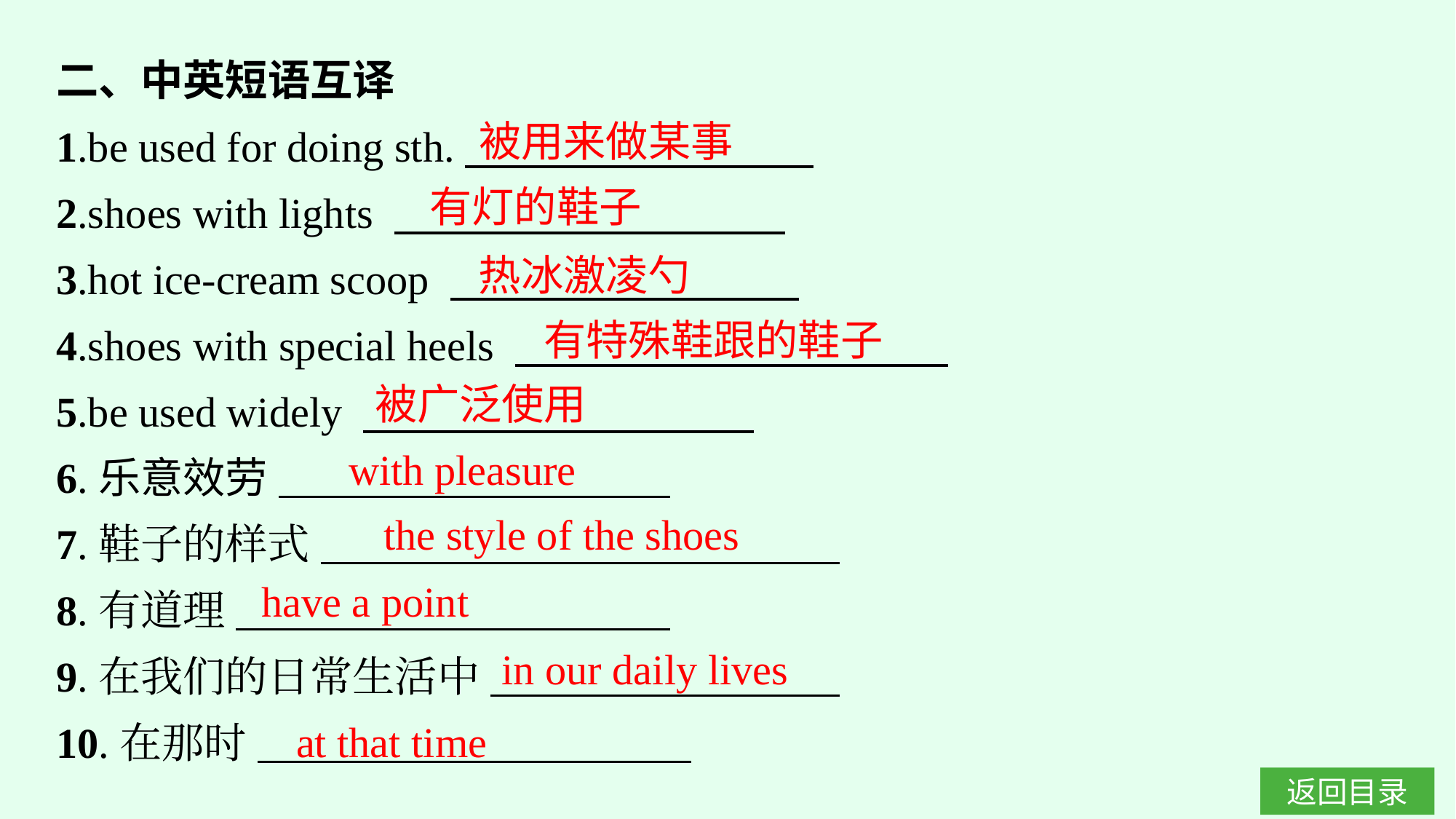

二、中英短语互译
1.be used for doing sth.
2.shoes with lights
3.hot ice-cream scoop
4.shoes with special heels
5.be used widely
6.乐意效劳
7.鞋子的样式
8.有道理
9.在我们的日常生活中
10.在那时
被用来做某事
有灯的鞋子
热冰激凌勺
有特殊鞋跟的鞋子
被广泛使用
with pleasure
the style of the shoes
have a point
in our daily lives
at that time